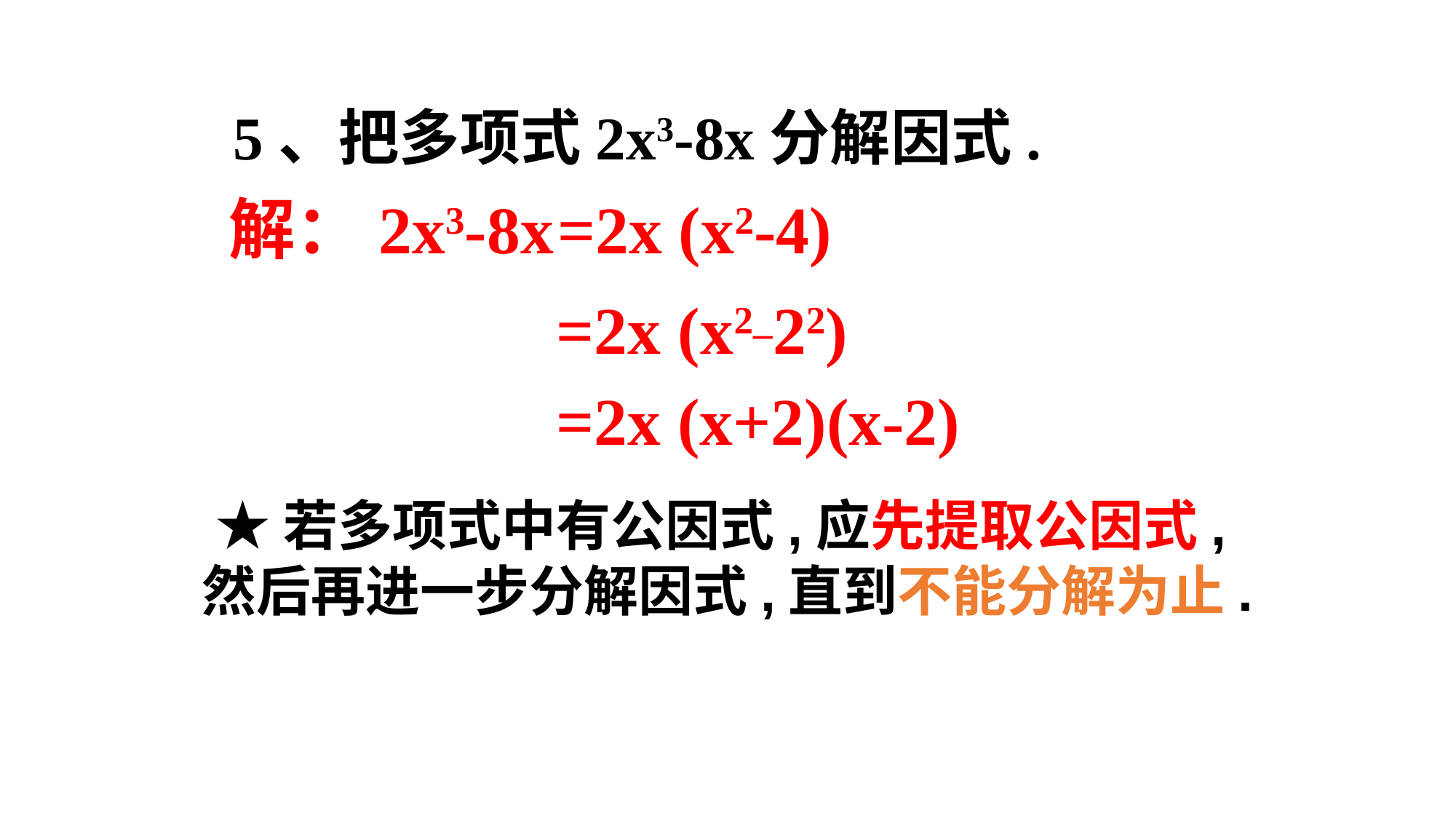

5、把多项式2x3-8x分解因式.
解：2x3-8x
=2x (x2-4)
=2x (x2_22)
=2x (x+2)(x-2)
★若多项式中有公因式,应先提取公因式,然后再进一步分解因式,直到不能分解为止.